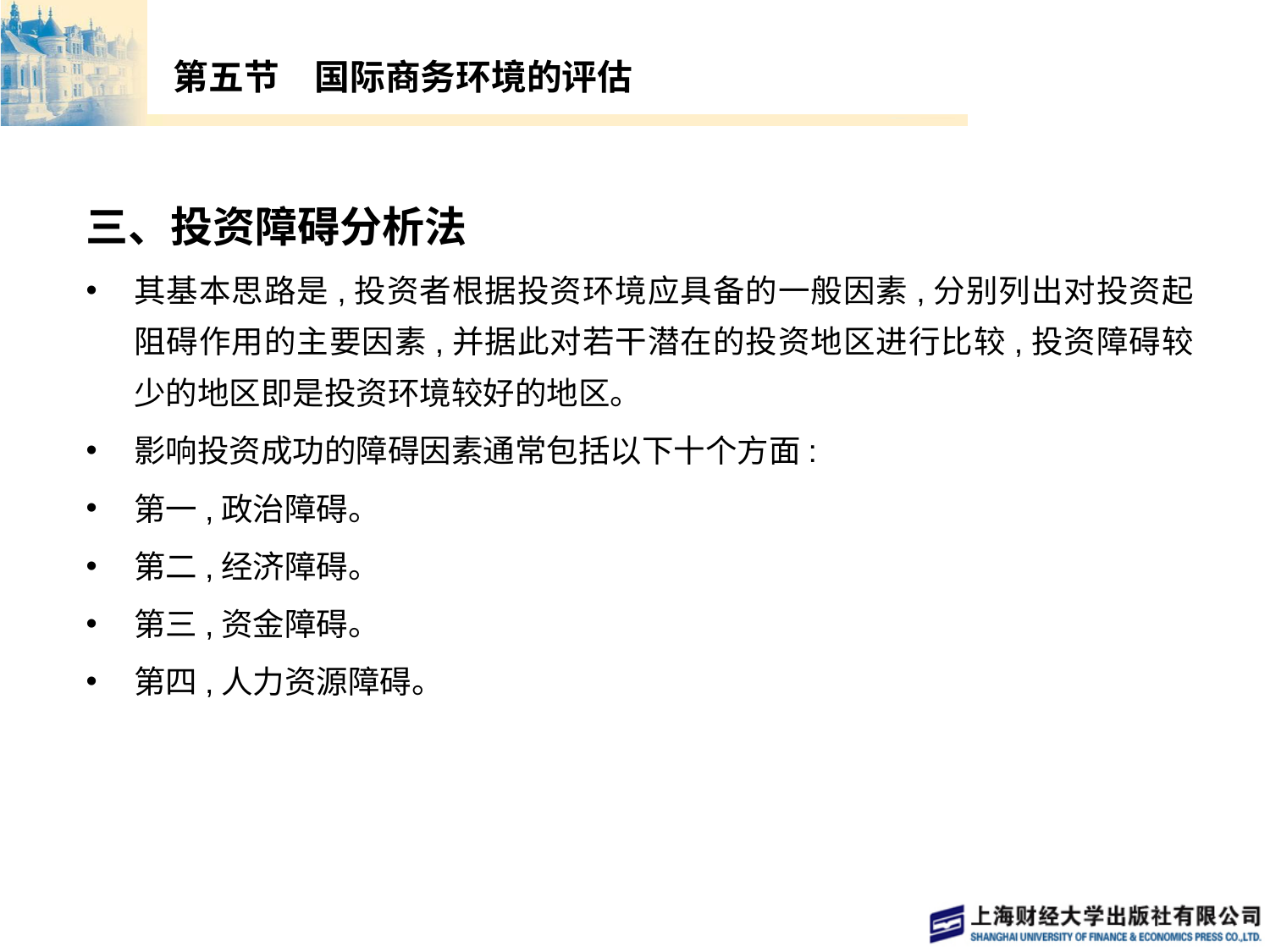

# 第五节　国际商务环境的评估
三、投资障碍分析法
其基本思路是,投资者根据投资环境应具备的一般因素,分别列出对投资起阻碍作用的主要因素,并据此对若干潜在的投资地区进行比较,投资障碍较少的地区即是投资环境较好的地区。
影响投资成功的障碍因素通常包括以下十个方面:
第一,政治障碍。
第二,经济障碍。
第三,资金障碍。
第四,人力资源障碍。